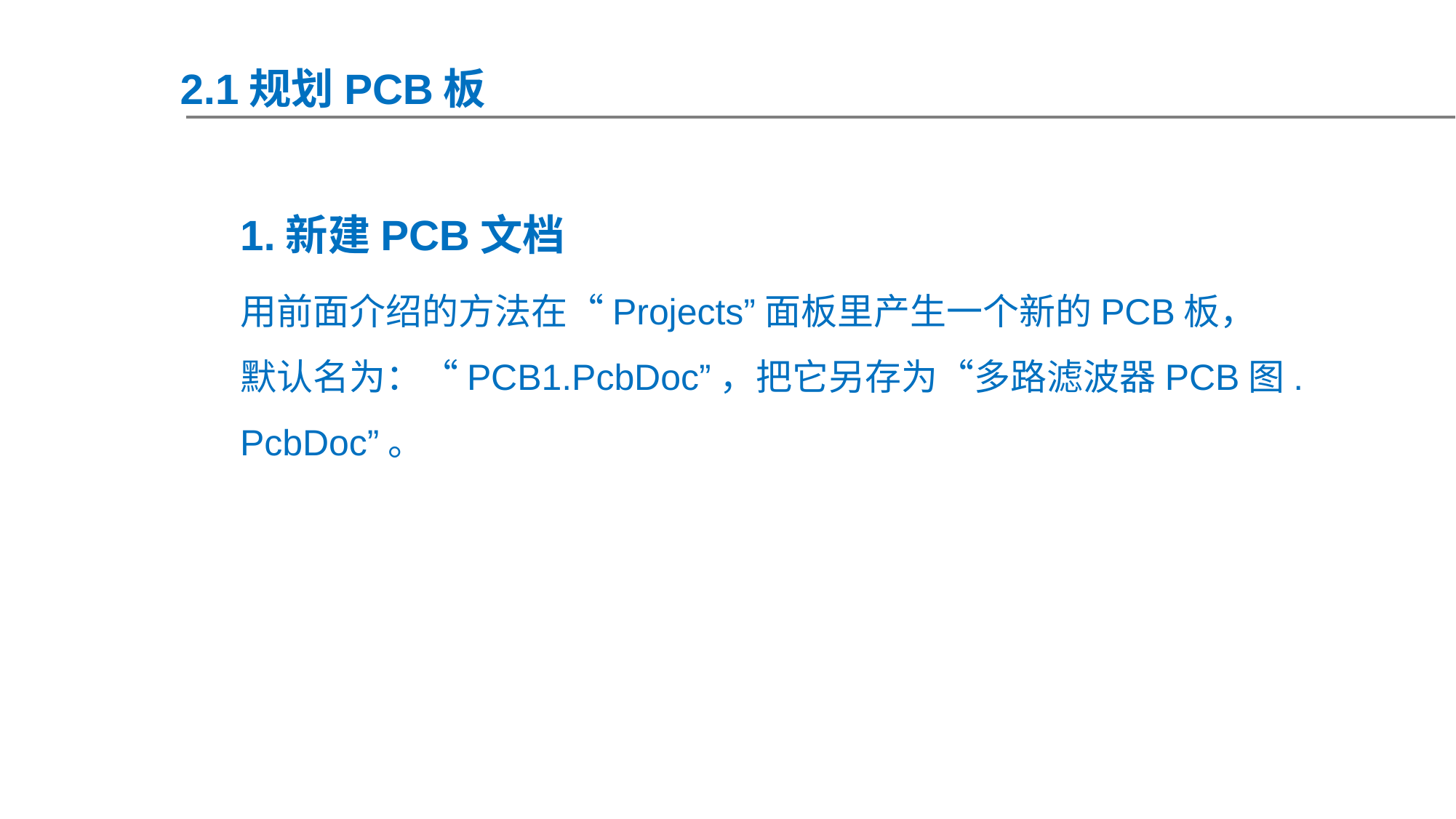

2.1规划PCB板
1.新建PCB文档
用前面介绍的方法在“Projects”面板里产生一个新的PCB板，默认名为：“PCB1.PcbDoc”，把它另存为“多路滤波器PCB图.PcbDoc”。